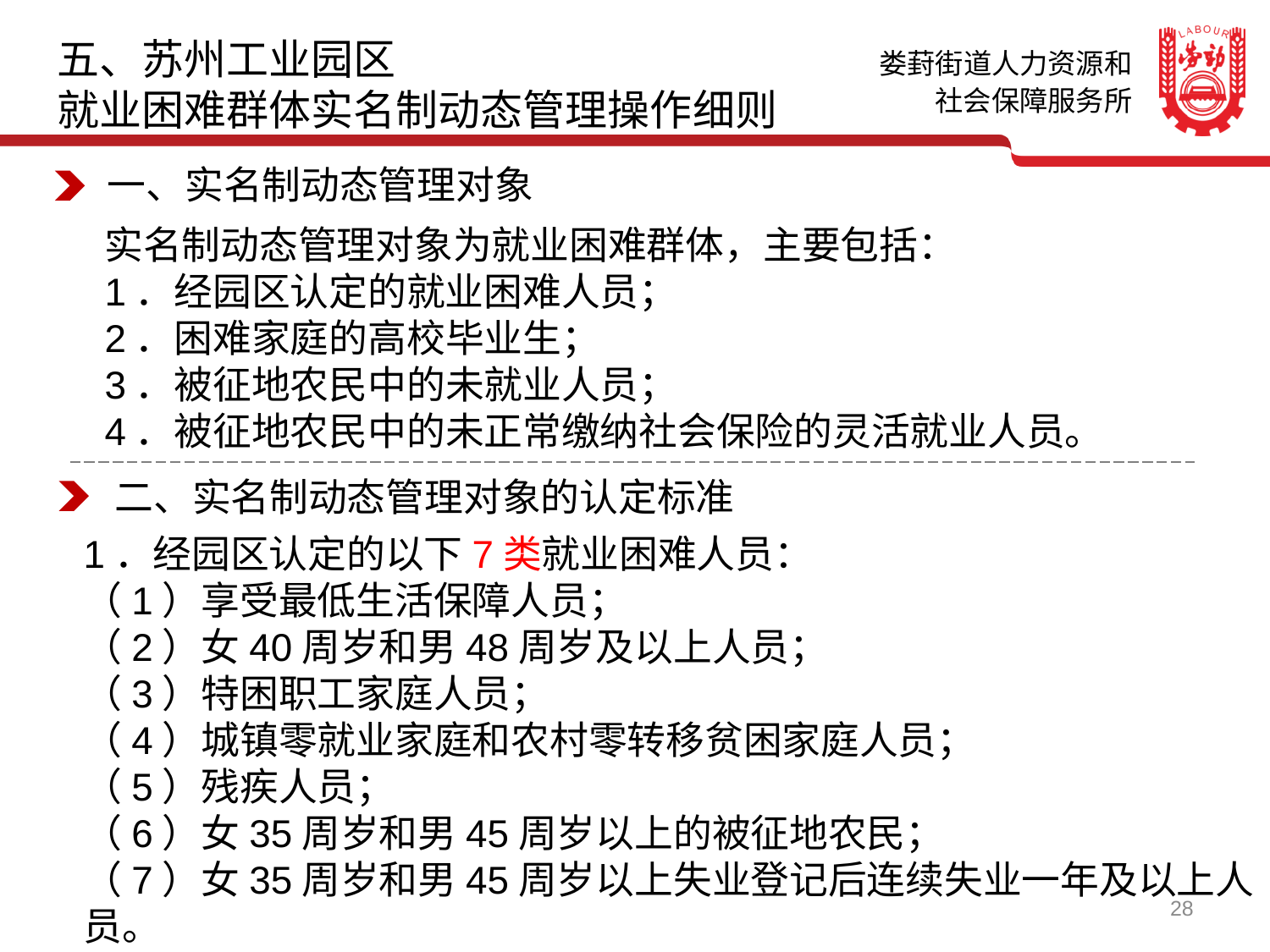

五、苏州工业园区
就业困难群体实名制动态管理操作细则
一、实名制动态管理对象

实名制动态管理对象为就业困难群体，主要包括：
1．经园区认定的就业困难人员；
2．困难家庭的高校毕业生；
3．被征地农民中的未就业人员；
4．被征地农民中的未正常缴纳社会保险的灵活就业人员。
二、实名制动态管理对象的认定标准

1．经园区认定的以下7类就业困难人员：
（1）享受最低生活保障人员；
（2）女40周岁和男48周岁及以上人员；
（3）特困职工家庭人员；
（4）城镇零就业家庭和农村零转移贫困家庭人员；
（5）残疾人员；
（6）女35周岁和男45周岁以上的被征地农民；
（7）女35周岁和男45周岁以上失业登记后连续失业一年及以上人员。
28